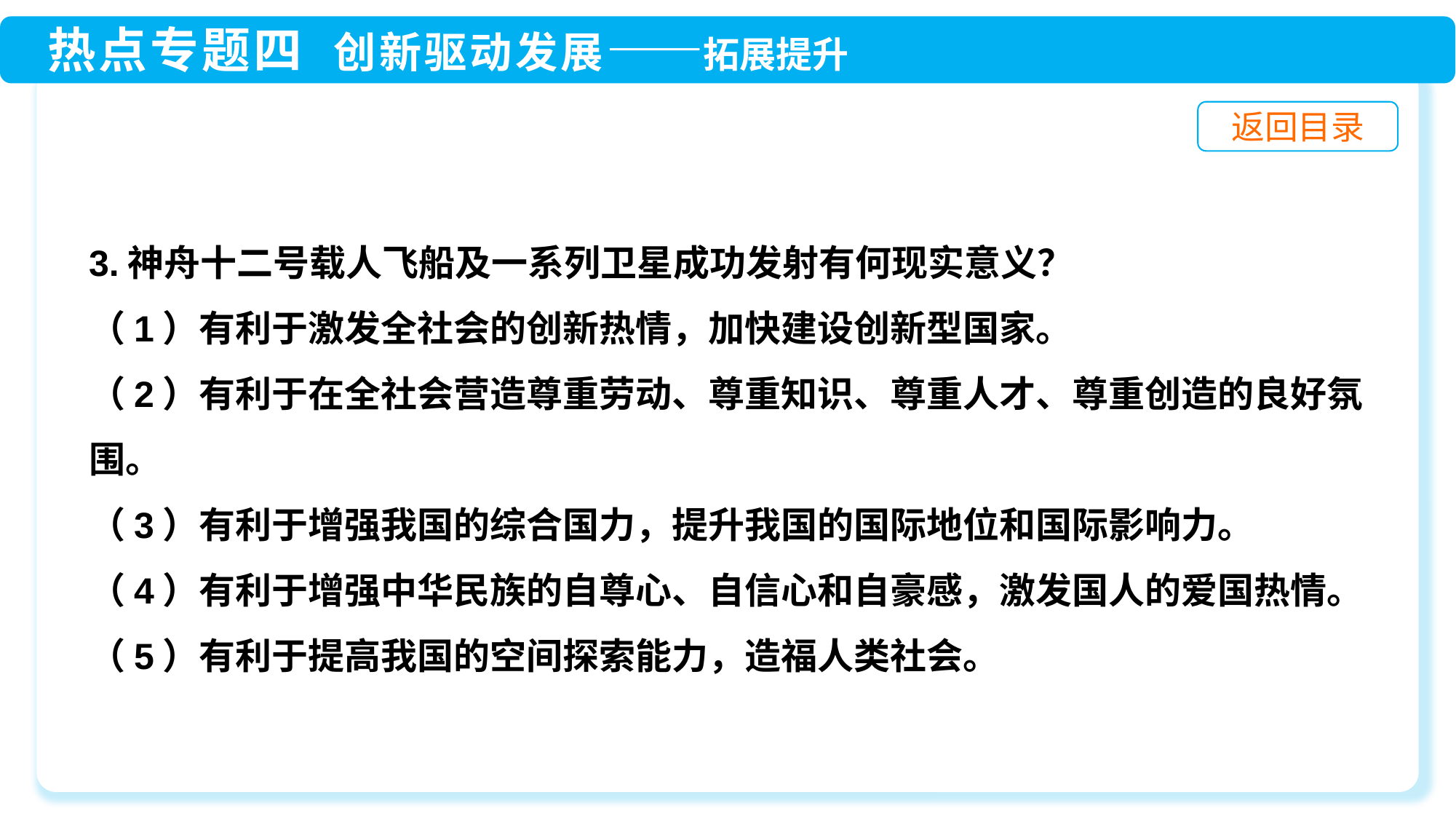

3.神舟十二号载人飞船及一系列卫星成功发射有何现实意义？
（1）有利于激发全社会的创新热情，加快建设创新型国家。
（2）有利于在全社会营造尊重劳动、尊重知识、尊重人才、尊重创造的良好氛围。
（3）有利于增强我国的综合国力，提升我国的国际地位和国际影响力。
（4）有利于增强中华民族的自尊心、自信心和自豪感，激发国人的爱国热情。
（5）有利于提高我国的空间探索能力，造福人类社会。